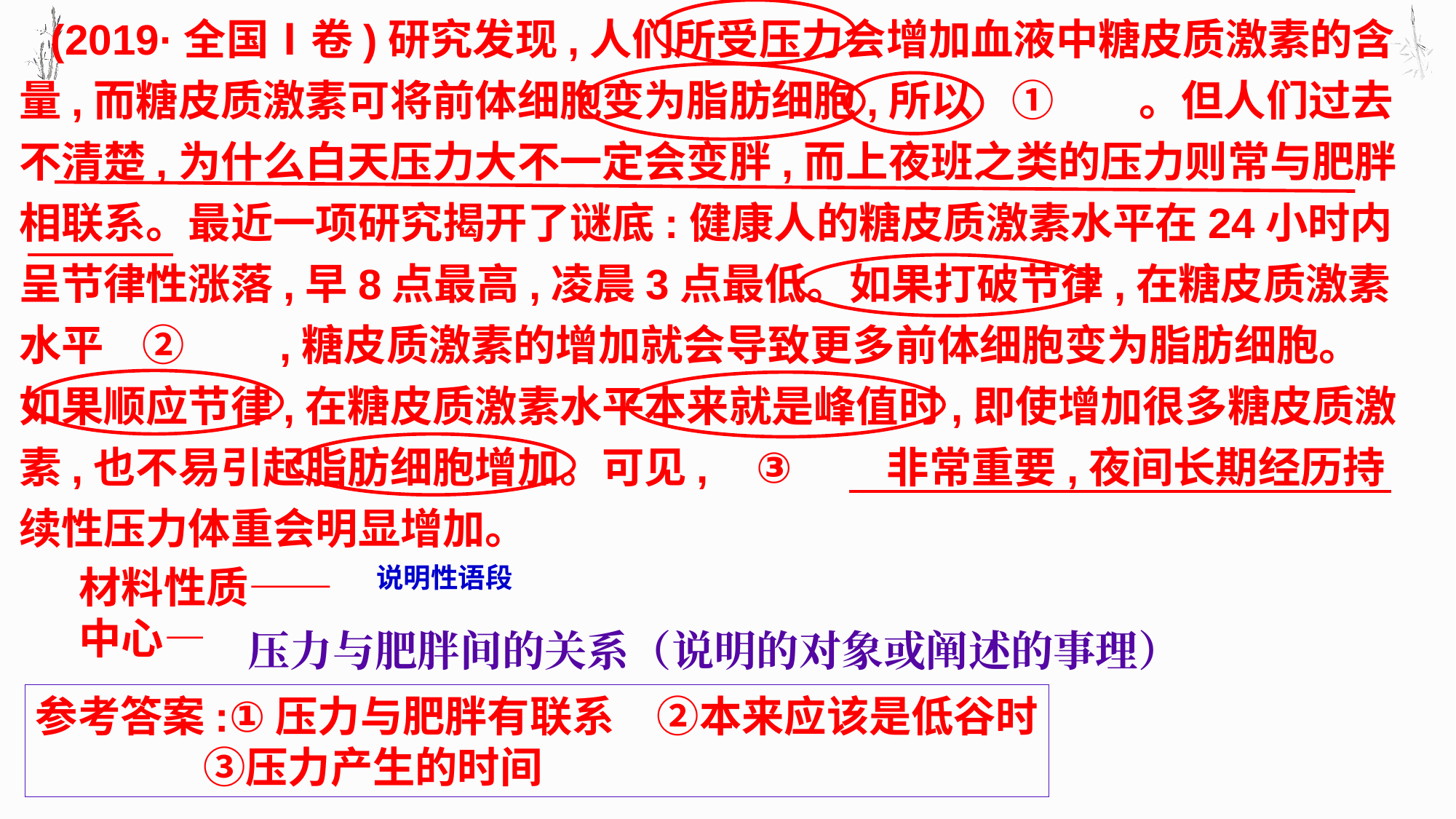

(2019·全国Ⅰ卷)研究发现,人们所受压力会增加血液中糖皮质激素的含量,而糖皮质激素可将前体细胞变为脂肪细胞,所以    ①　　。但人们过去不清楚,为什么白天压力大不一定会变胖,而上夜班之类的压力则常与肥胖相联系。最近一项研究揭开了谜底:健康人的糖皮质激素水平在24小时内呈节律性涨落,早8点最高,凌晨3点最低。如果打破节律,在糖皮质激素水平    ②　　,糖皮质激素的增加就会导致更多前体细胞变为脂肪细胞。如果顺应节律,在糖皮质激素水平本来就是峰值时,即使增加很多糖皮质激素,也不易引起脂肪细胞增加。可见,    ③　　非常重要,夜间长期经历持续性压力体重会明显增加。

材料性质——
中心—
 说明性语段
压力与肥胖间的关系（说明的对象或阐述的事理）
参考答案:①压力与肥胖有联系　②本来应该是低谷时
　             ③压力产生的时间